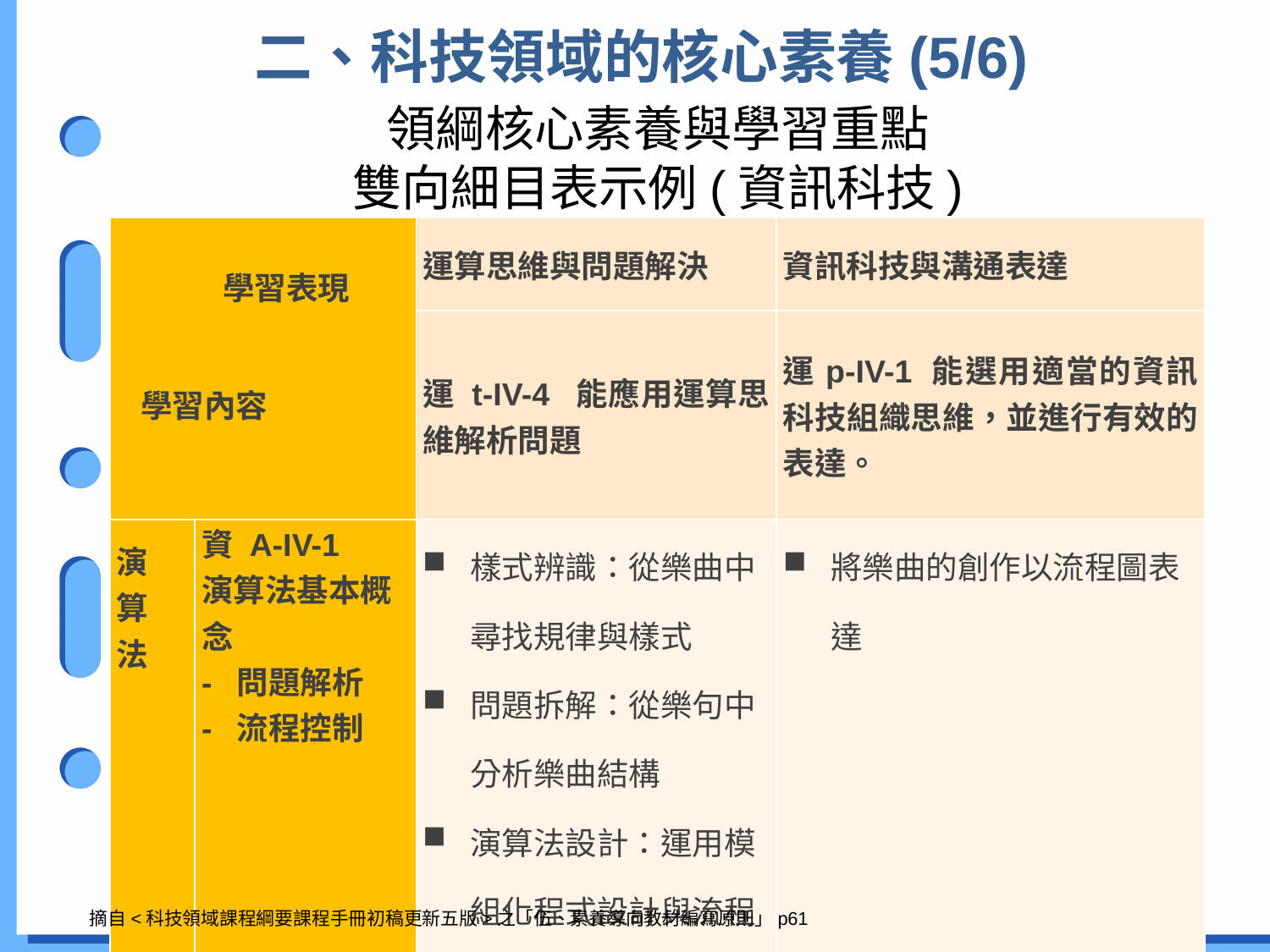

二、科技領域的核心素養(5/6)
# 領綱核心素養與學習重點 雙向細目表示例(資訊科技)
| 學習表現   學習內容 |  | 運算思維與問題解決 | 資訊科技與溝通表達 |
| --- | --- | --- | --- |
|  |  | 運 t-IV-4 能應用運算思維解析問題 | 運p-IV-1 能選用適當的資訊科技組織思維，並進行有效的表達。 |
| 演 算 法 | 資 A-IV-1 演算法基本概念 - 問題解析 - 流程控制 | 樣式辨識：從樂曲中尋找規律與樣式 問題拆解：從樂句中分析樂曲結構 演算法設計：運用模組化程式設計與流程控制完成自動化樂曲演奏 | 將樂曲的創作以流程圖表達 |
31
摘自<科技領域課程綱要課程手冊初稿更新五版>之「伍、素養導向教材編寫原則」p61